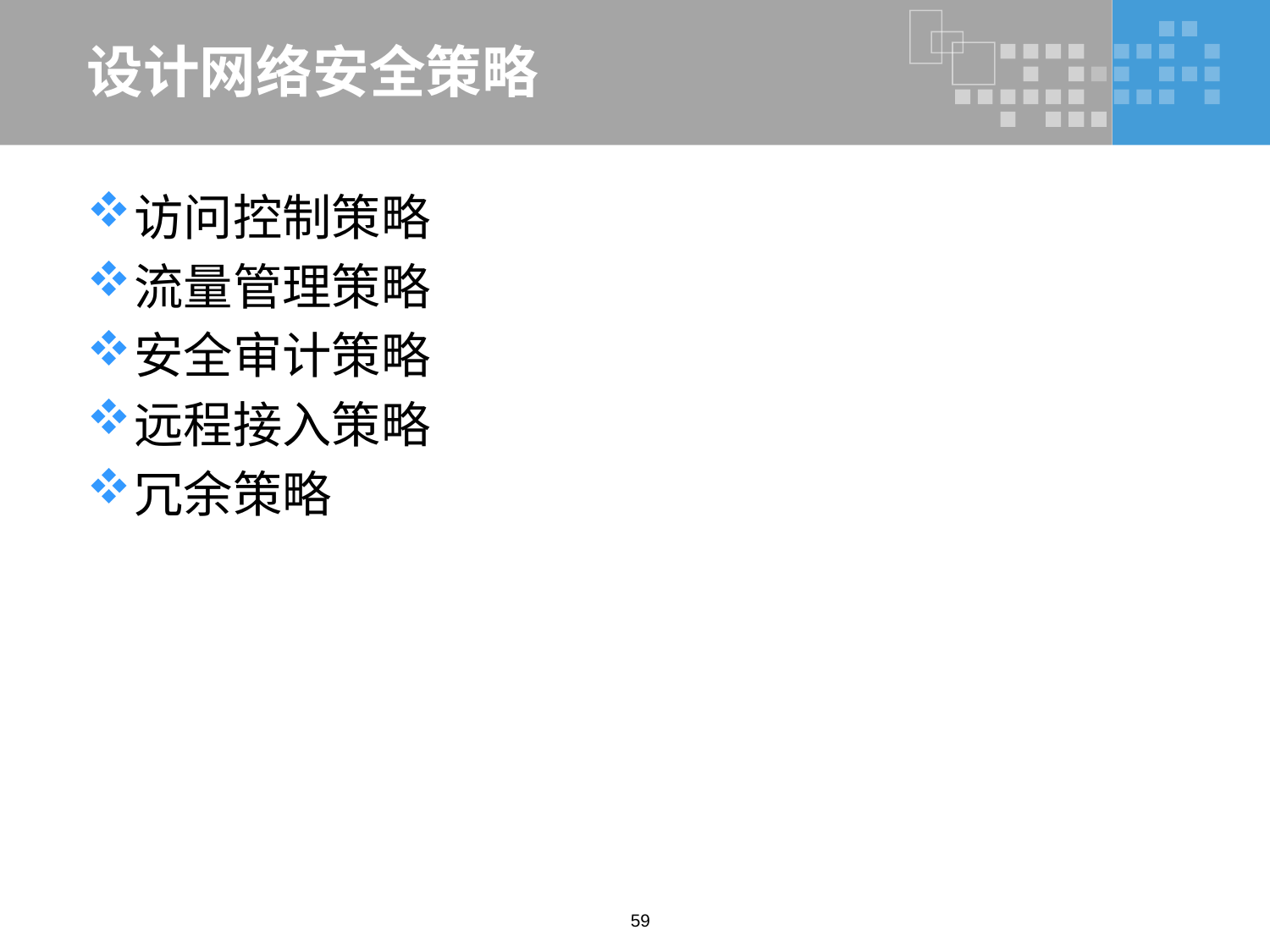

# 设计网络安全策略
访问控制策略
流量管理策略
安全审计策略
远程接入策略
冗余策略
59